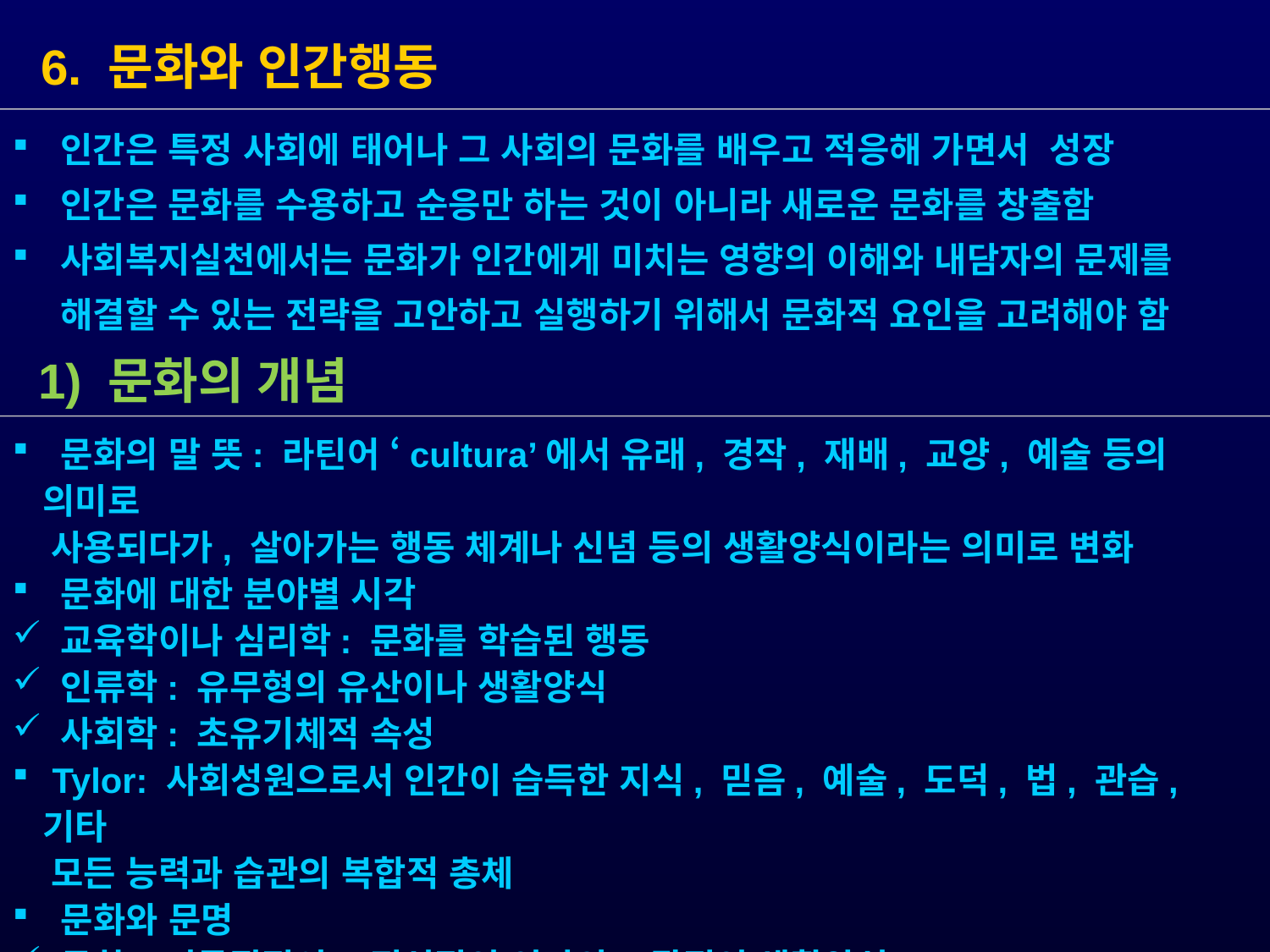

6. 문화와 인간행동

 1) 문화의 개념

 문화의 말 뜻: 라틴어 ‘cultura’에서 유래, 경작, 재배, 교양, 예술 등의 의미로
   사용되다가, 살아가는 행동 체계나 신념 등의 생활양식이라는 의미로 변화
 문화에 대한 분야별 시각
 교육학이나 심리학: 문화를 학습된 행동
 인류학: 유무형의 유산이나 생활양식
 사회학: 초유기체적 속성
 Tylor: 사회성원으로서 인간이 습득한 지식, 믿음, 예술, 도덕, 법, 관습, 기타
   모든 능력과 습관의 복합적 총체
 문화와 문명
 문화: 비물질적이고 정신적인 인간의 포괄적인 생활양식
 문명: 물질적으로 생활이 편리해지거나 기술적으로 진보하는 상황 강조
인간은 특정 사회에 태어나 그 사회의 문화를 배우고 적응해 가면서  성장
인간은 문화를 수용하고 순응만 하는 것이 아니라 새로운 문화를 창출함
사회복지실천에서는 문화가 인간에게 미치는 영향의 이해와 내담자의 문제를 해결할 수 있는 전략을 고안하고 실행하기 위해서 문화적 요인을 고려해야 함